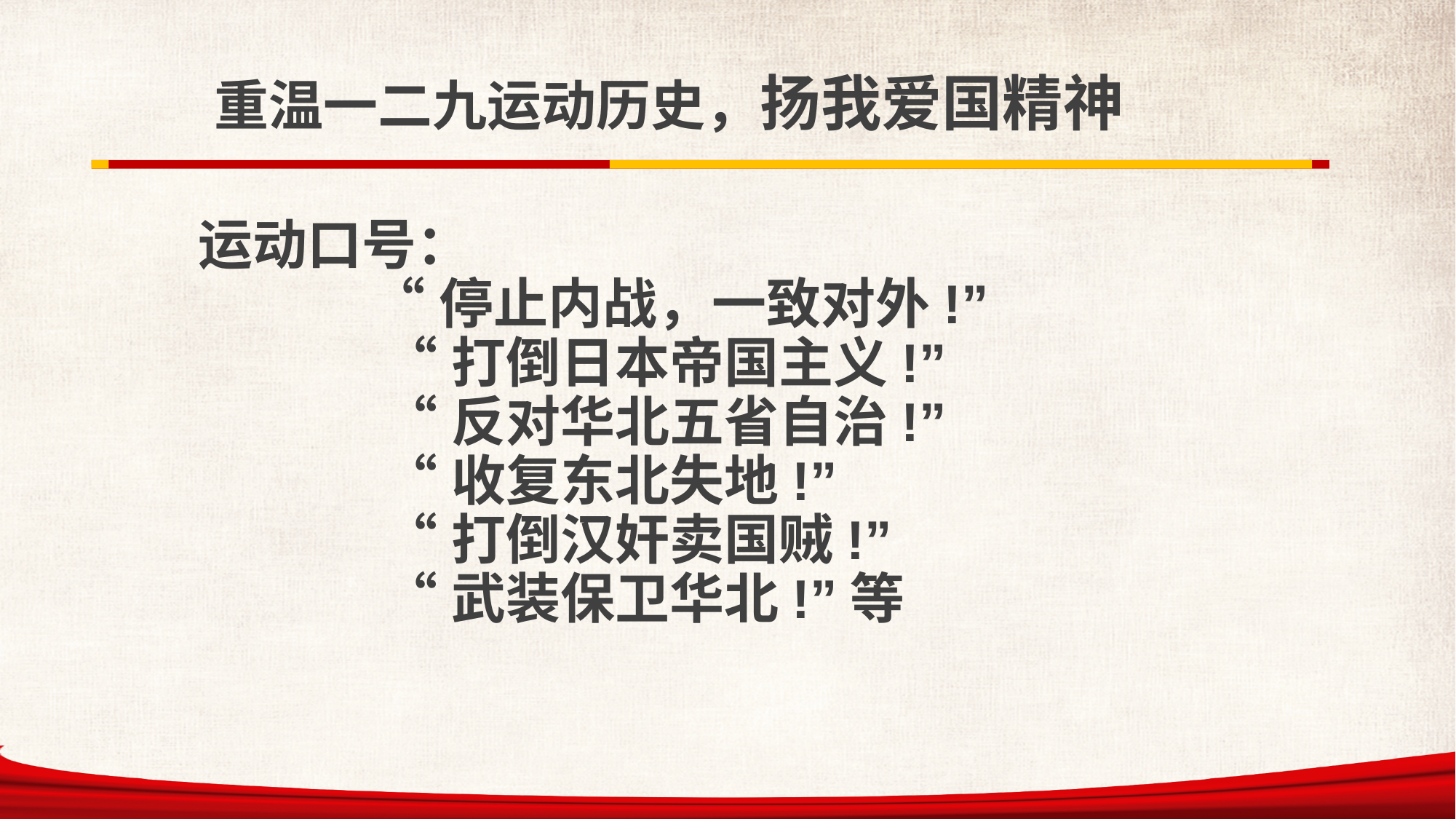

重温一二九运动历史，扬我爱国精神
运动口号：
              “停止内战，一致对外!”
               “打倒日本帝国主义!”
               “反对华北五省自治!”
               “收复东北失地!”
               “打倒汉奸卖国贼!”
               “武装保卫华北!”等